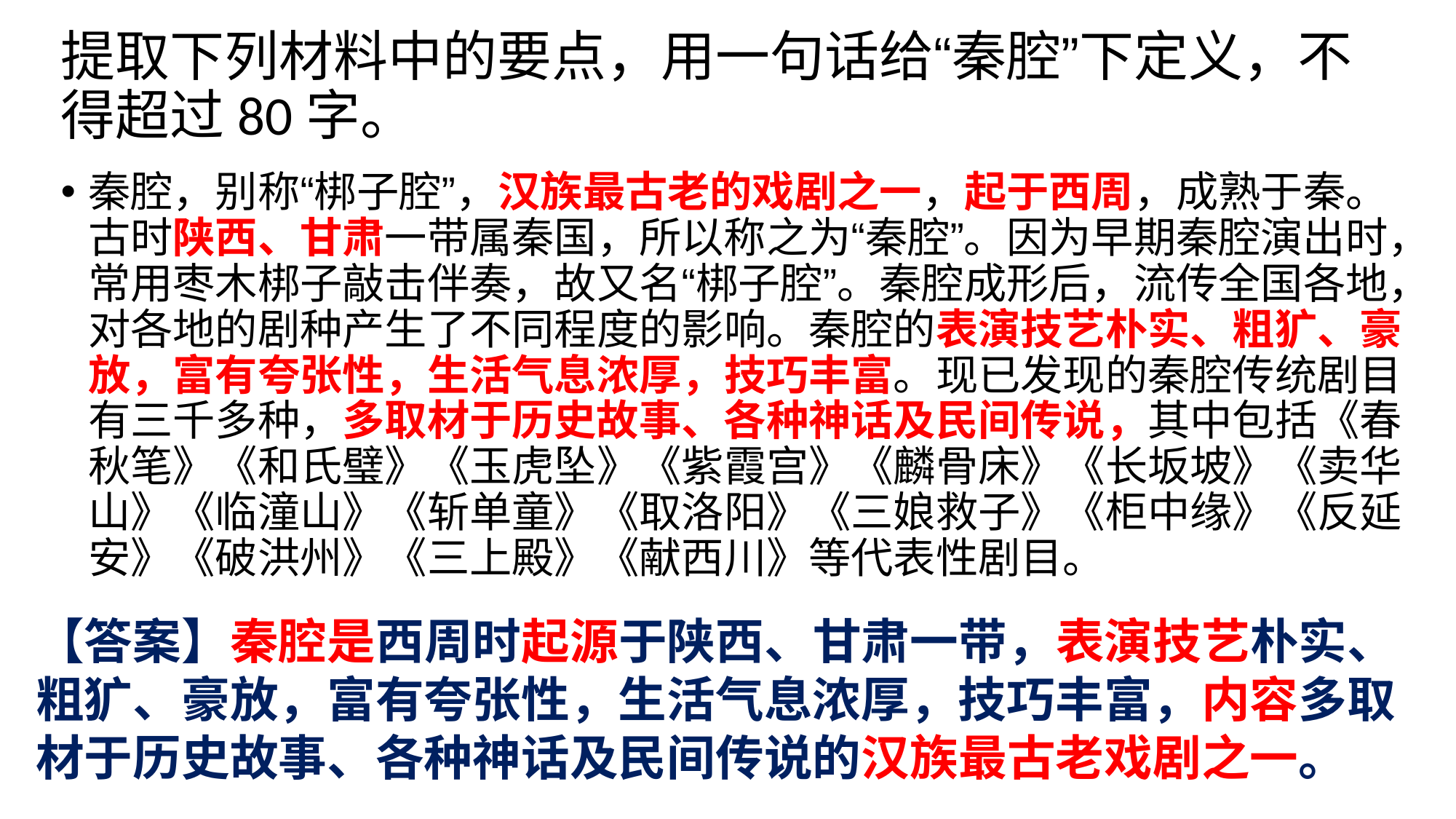

# 提取下列材料中的要点，用一句话给“秦腔”下定义，不得超过80字。
秦腔，别称“梆子腔”，汉族最古老的戏剧之一，起于西周，成熟于秦。古时陕西、甘肃一带属秦国，所以称之为“秦腔”。因为早期秦腔演出时，常用枣木梆子敲击伴奏，故又名“梆子腔”。秦腔成形后，流传全国各地，对各地的剧种产生了不同程度的影响。秦腔的表演技艺朴实、粗犷、豪放，富有夸张性，生活气息浓厚，技巧丰富。现已发现的秦腔传统剧目有三千多种，多取材于历史故事、各种神话及民间传说，其中包括《春秋笔》《和氏璧》《玉虎坠》《紫霞宫》《麟骨床》《长坂坡》《卖华山》《临潼山》《斩单童》《取洛阳》《三娘救子》《柜中缘》《反延安》《破洪州》《三上殿》《献西川》等代表性剧目。

【答案】秦腔是西周时起源于陕西、甘肃一带，表演技艺朴实、粗犷、豪放，富有夸张性，生活气息浓厚，技巧丰富，内容多取材于历史故事、各种神话及民间传说的汉族最古老戏剧之一。